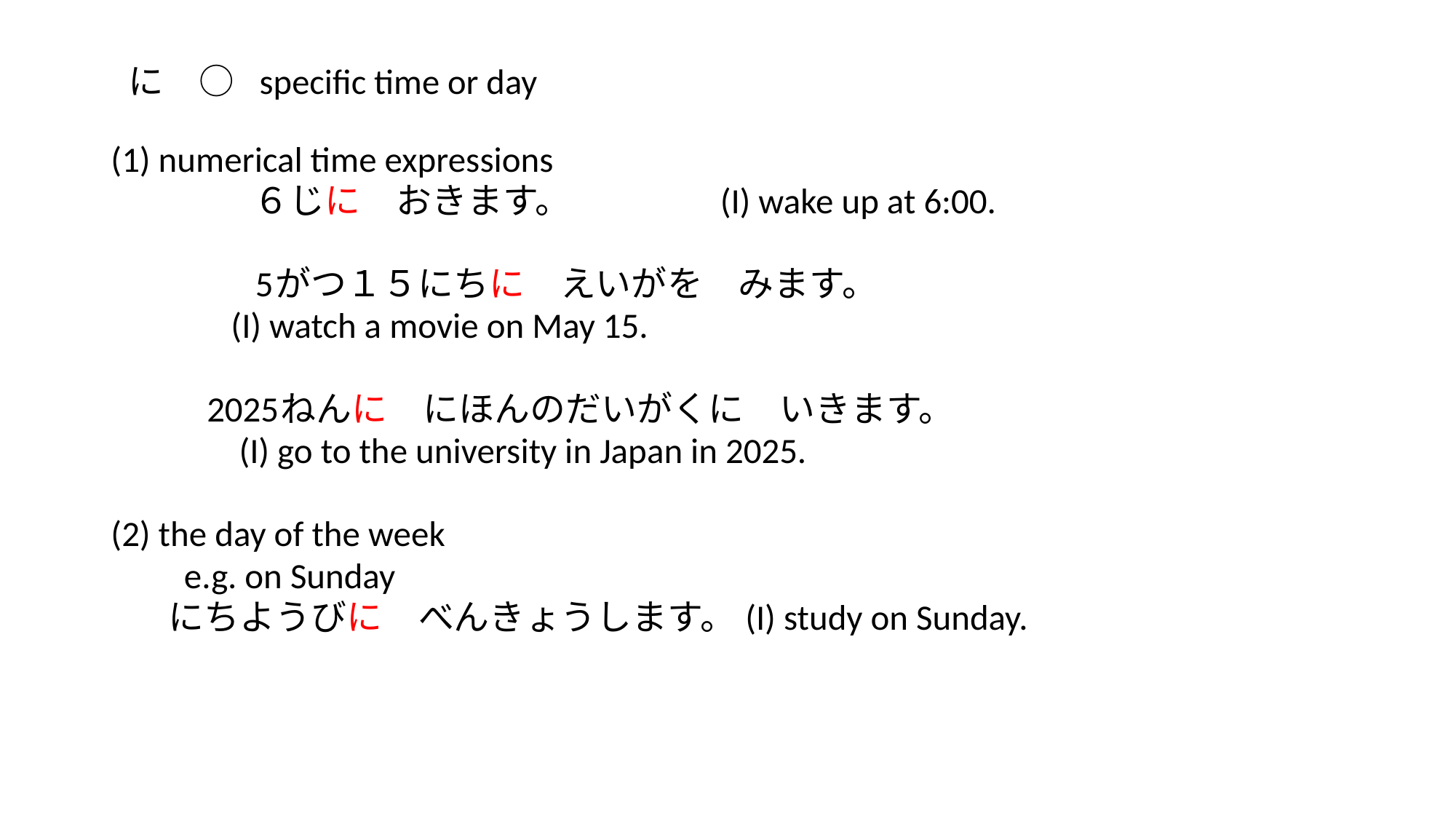

#
  に　○   specific time or day

(1) numerical time expressions
　　　　６じに　おきます。　              (I) wake up at 6:00.

　　　　5がつ１５にちに　えいがを　みます。
               (I) watch a movie on May 15.

            2025ねんに　にほんのだいがくに　いきます。
                (I) go to the university in Japan in 2025.

(2) the day of the week
　　e.g. on Sunday
       にちようびに　べんきょうします。 (I) study on Sunday.